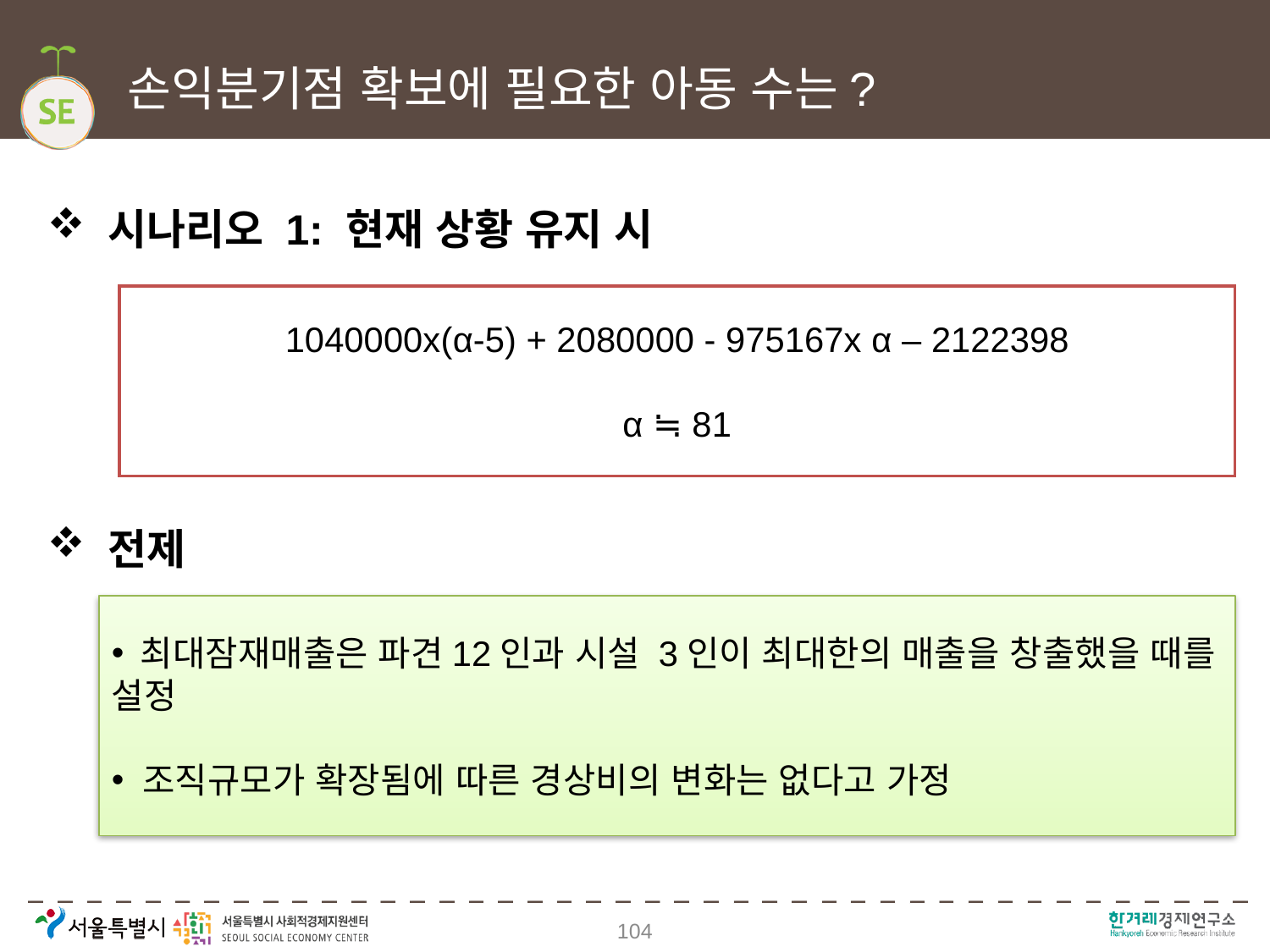

# 손익분기점 확보에 필요한 아동 수는?
 시나리오 1: 현재 상황 유지 시
1040000x(α-5) + 2080000 - 975167x α – 2122398

α ≒ 81
 전제
 최대잠재매출은 파견12인과 시설 3인이 최대한의 매출을 창출했을 때를 설정

 조직규모가 확장됨에 따른 경상비의 변화는 없다고 가정
104